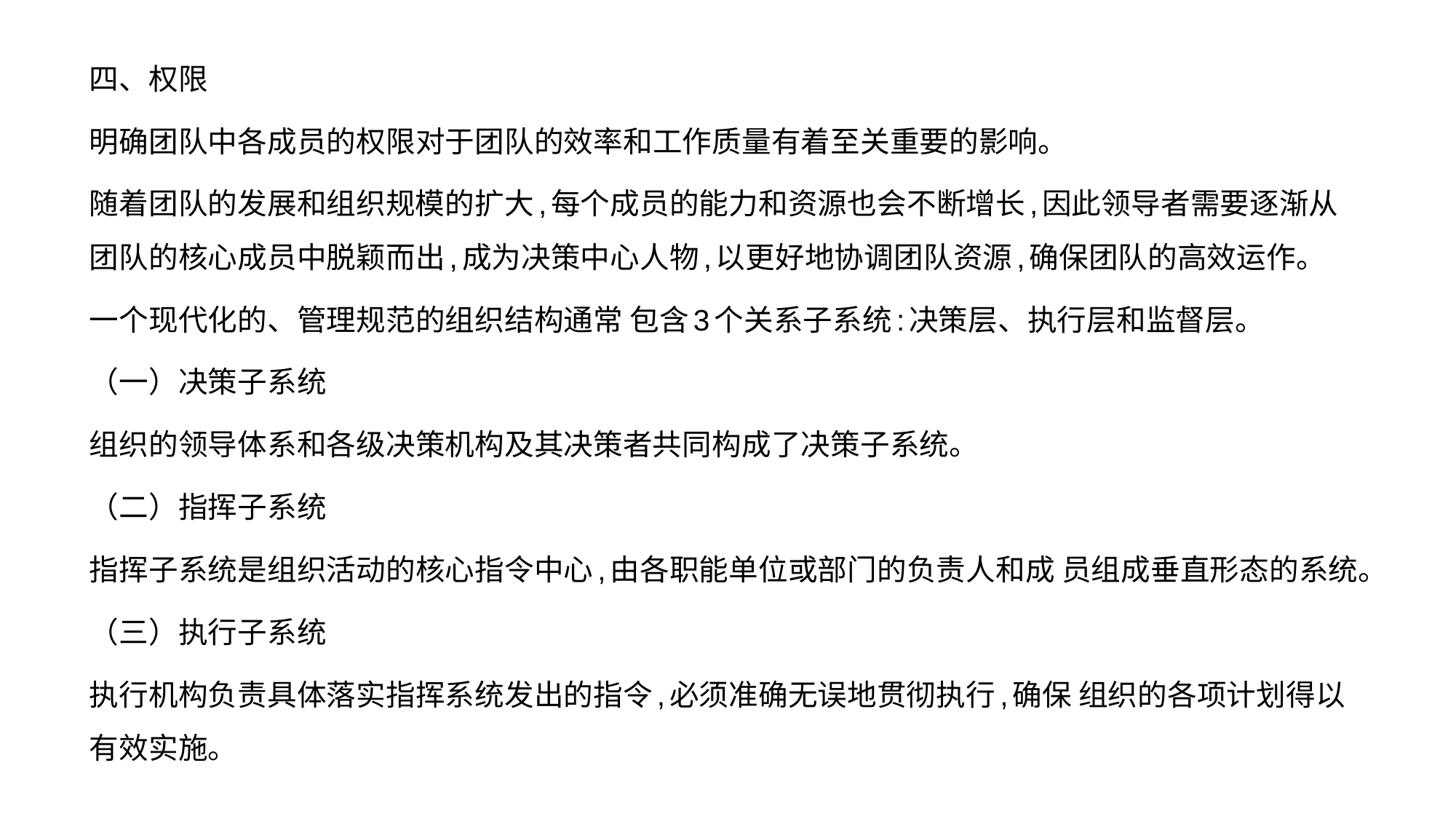

四、权限
明确团队中各成员的权限对于团队的效率和工作质量有着至关重要的影响。
随着团队的发展和组织规模的扩大,每个成员的能力和资源也会不断增长,因此领导者需要逐渐从团队的核心成员中脱颖而出,成为决策中心人物,以更好地协调团队资源,确保团队的高效运作。
一个现代化的、管理规范的组织结构通常 包含3个关系子系统:决策层、执行层和监督层。
（一）决策子系统
组织的领导体系和各级决策机构及其决策者共同构成了决策子系统。
（二）指挥子系统
指挥子系统是组织活动的核心指令中心,由各职能单位或部门的负责人和成 员组成垂直形态的系统。
（三）执行子系统
执行机构负责具体落实指挥系统发出的指令,必须准确无误地贯彻执行,确保 组织的各项计划得以有效实施。